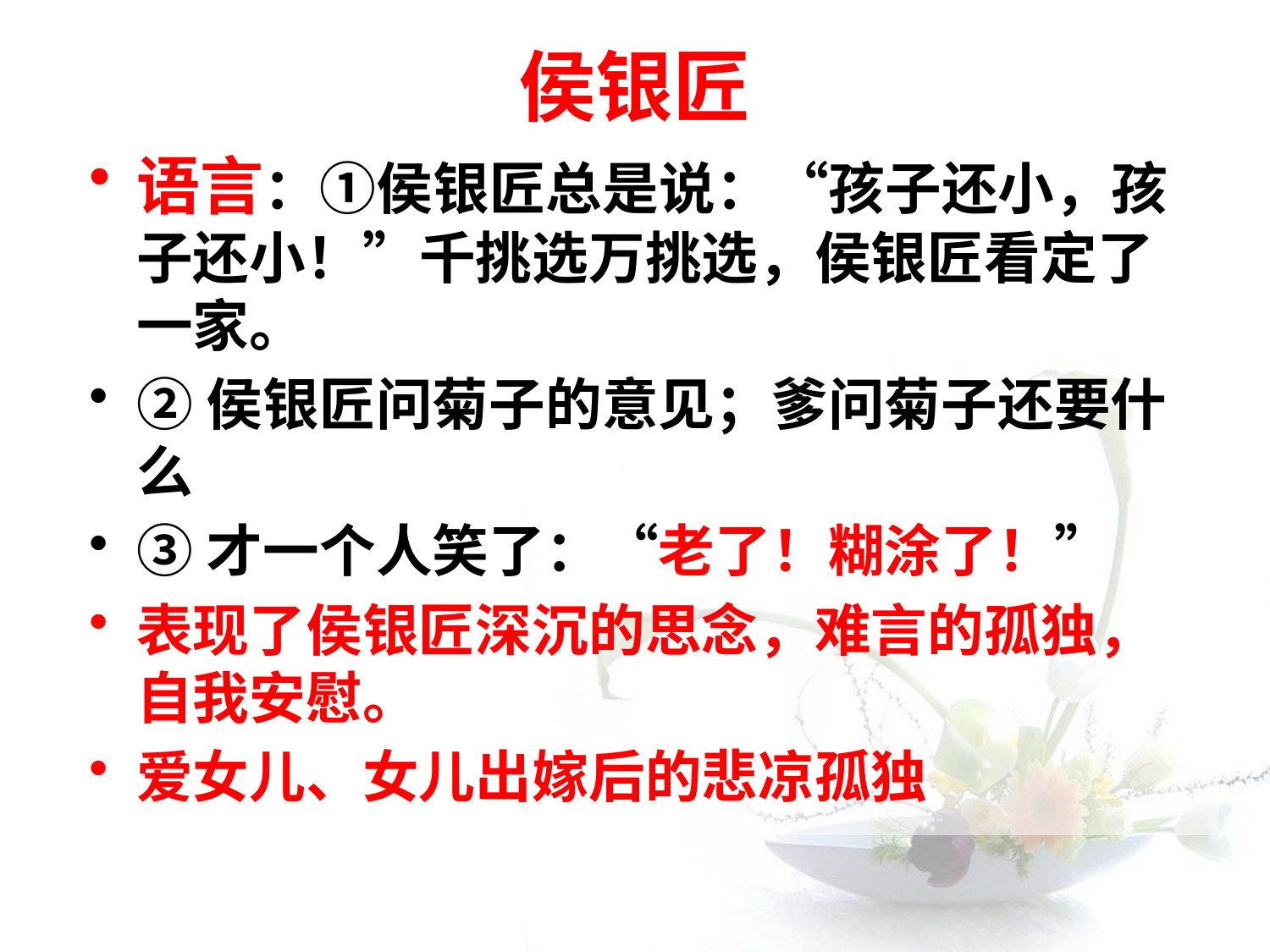

# 侯银匠
语言：①侯银匠总是说：“孩子还小，孩子还小！”千挑选万挑选，侯银匠看定了一家。
②侯银匠问菊子的意见；爹问菊子还要什么
③才一个人笑了：“老了！糊涂了！”
表现了侯银匠深沉的思念，难言的孤独，自我安慰。
爱女儿、女儿出嫁后的悲凉孤独